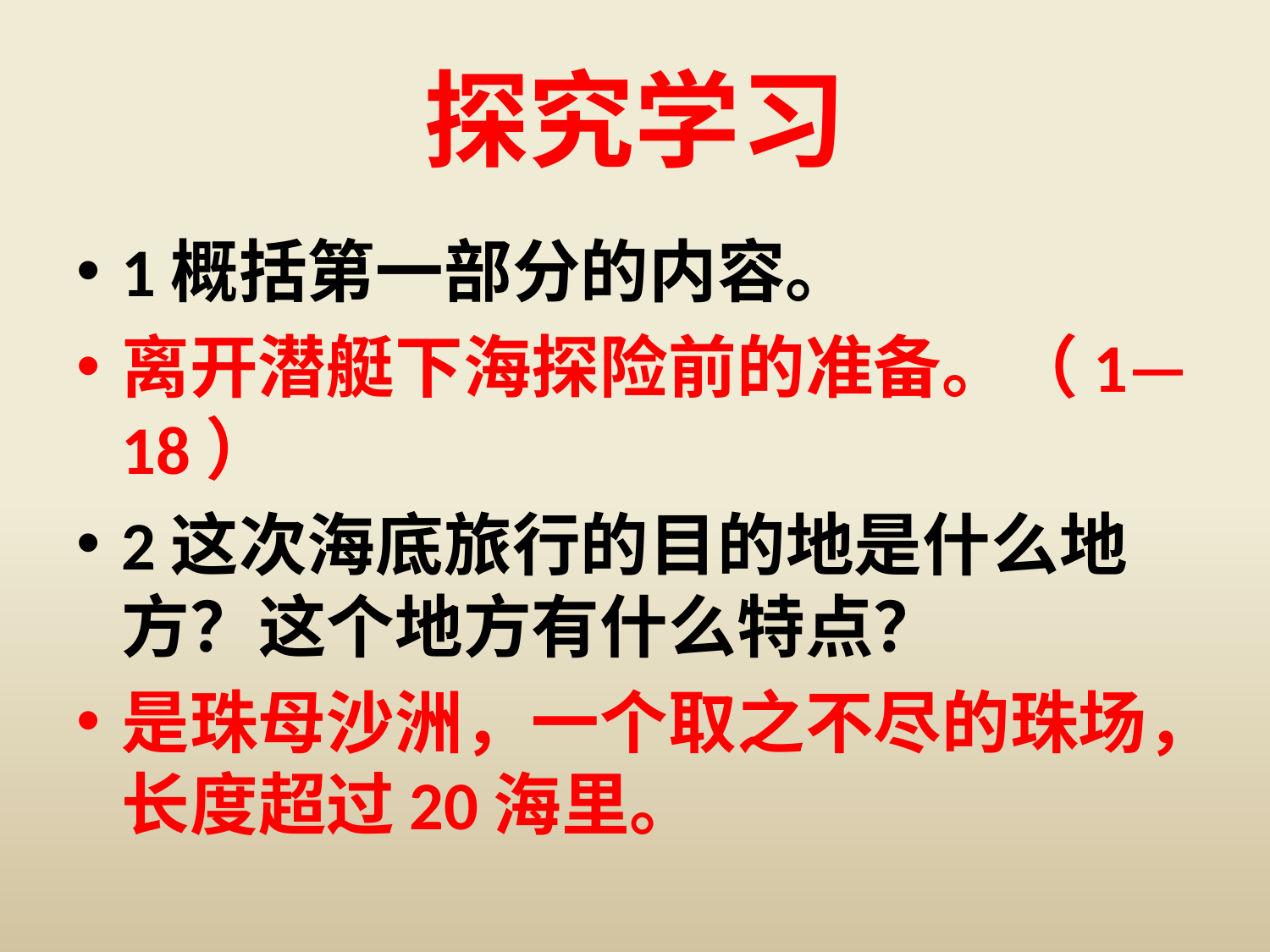

# 探究学习
1概括第一部分的内容。
离开潜艇下海探险前的准备。（1—18）
2这次海底旅行的目的地是什么地方？这个地方有什么特点？
是珠母沙洲，一个取之不尽的珠场，长度超过20海里。